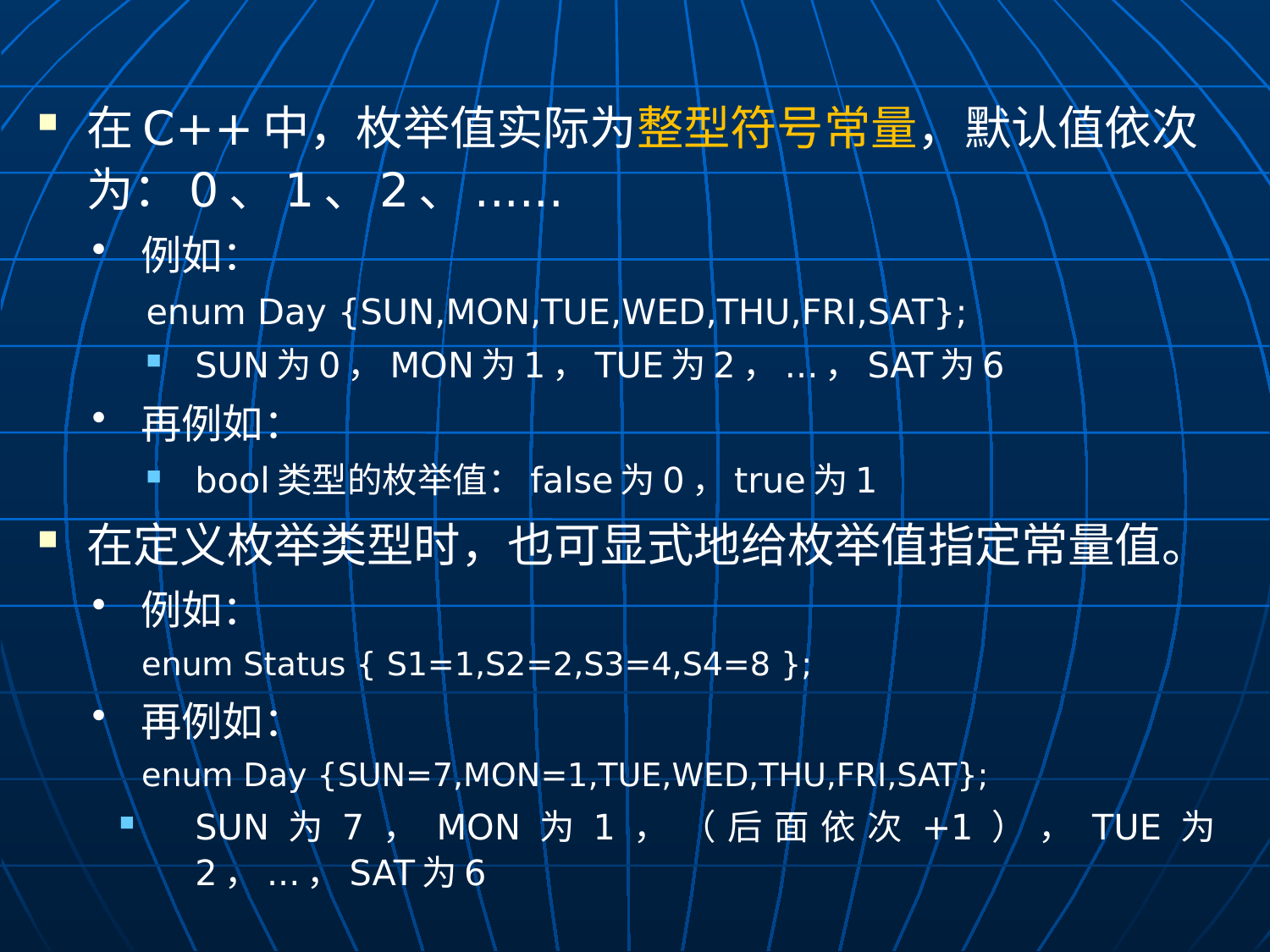

在C++中，枚举值实际为整型符号常量，默认值依次为：0、1、2、......
例如：
enum Day {SUN,MON,TUE,WED,THU,FRI,SAT};
SUN为0，MON为1，TUE为2，...，SAT为6
再例如：
bool类型的枚举值：false为0，true为1
在定义枚举类型时，也可显式地给枚举值指定常量值。
例如：
   enum Status { S1=1,S2=2,S3=4,S4=8 };
再例如：
   enum Day {SUN=7,MON=1,TUE,WED,THU,FRI,SAT};
SUN为7，MON为1，（后面依次+1），TUE为2，...，SAT为6